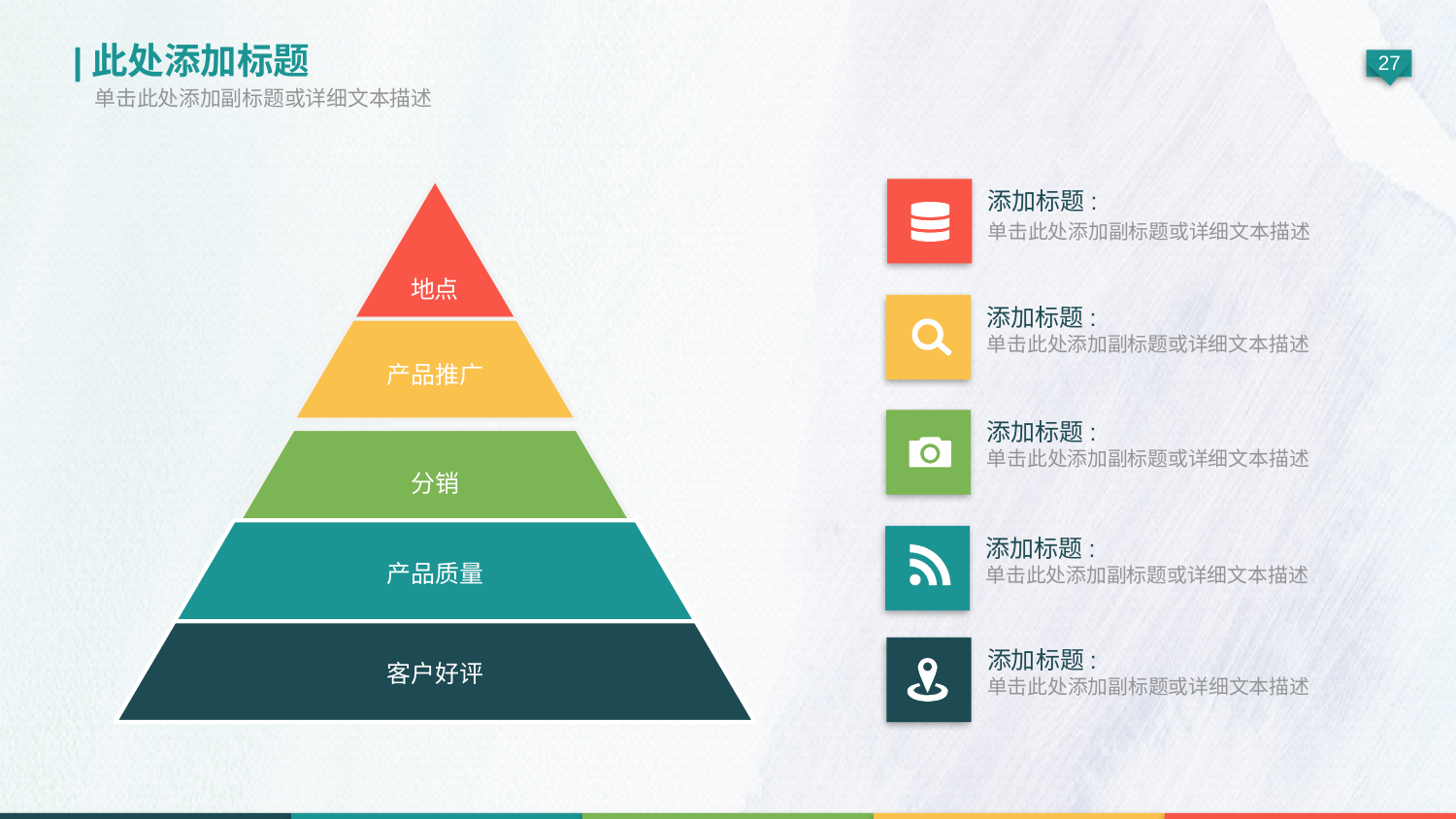

|此处添加标题
单击此处添加副标题或详细文本描述

地点
产品推广
分销
产品质量
客户好评

添加标题:
单击此处添加副标题或详细文本描述

添加标题:
单击此处添加副标题或详细文本描述

添加标题:
单击此处添加副标题或详细文本描述

添加标题:
单击此处添加副标题或详细文本描述

添加标题:
单击此处添加副标题或详细文本描述